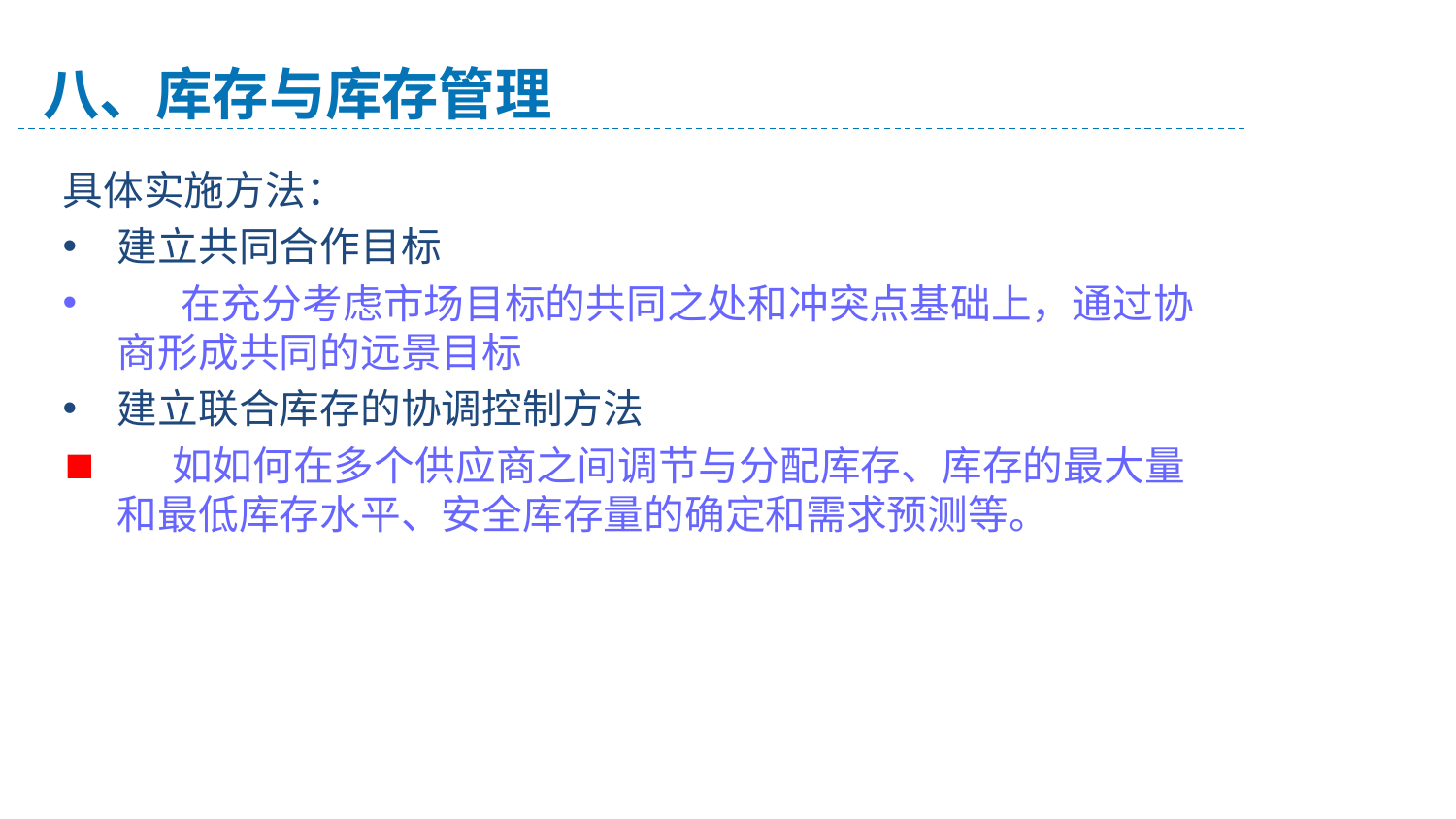

八、库存与库存管理
具体实施方法：
建立共同合作目标
      在充分考虑市场目标的共同之处和冲突点基础上，通过协商形成共同的远景目标
建立联合库存的协调控制方法
     如如何在多个供应商之间调节与分配库存、库存的最大量和最低库存水平、安全库存量的确定和需求预测等。